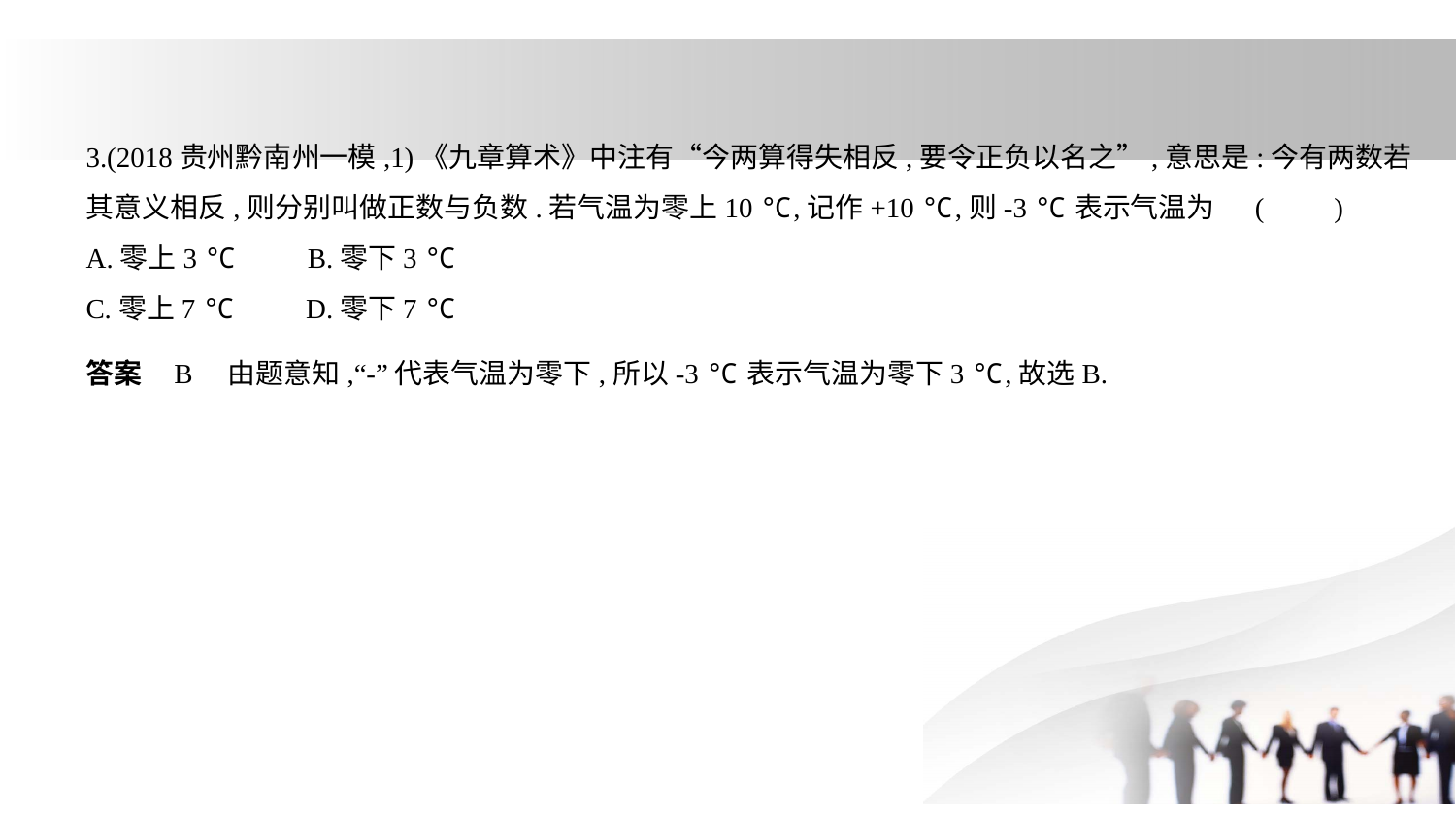

3.(2018贵州黔南州一模,1)《九章算术》中注有“今两算得失相反,要令正负以名之”,意思是:今有两数若
其意义相反,则分别叫做正数与负数.若气温为零上10 ℃,记作+10 ℃,则-3 ℃表示气温为  (　　)
A.零上3 ℃　　B.零下3 ℃
C.零上7 ℃　　D.零下7 ℃
答案    B　由题意知,“-”代表气温为零下,所以-3 ℃表示气温为零下3 ℃,故选B.